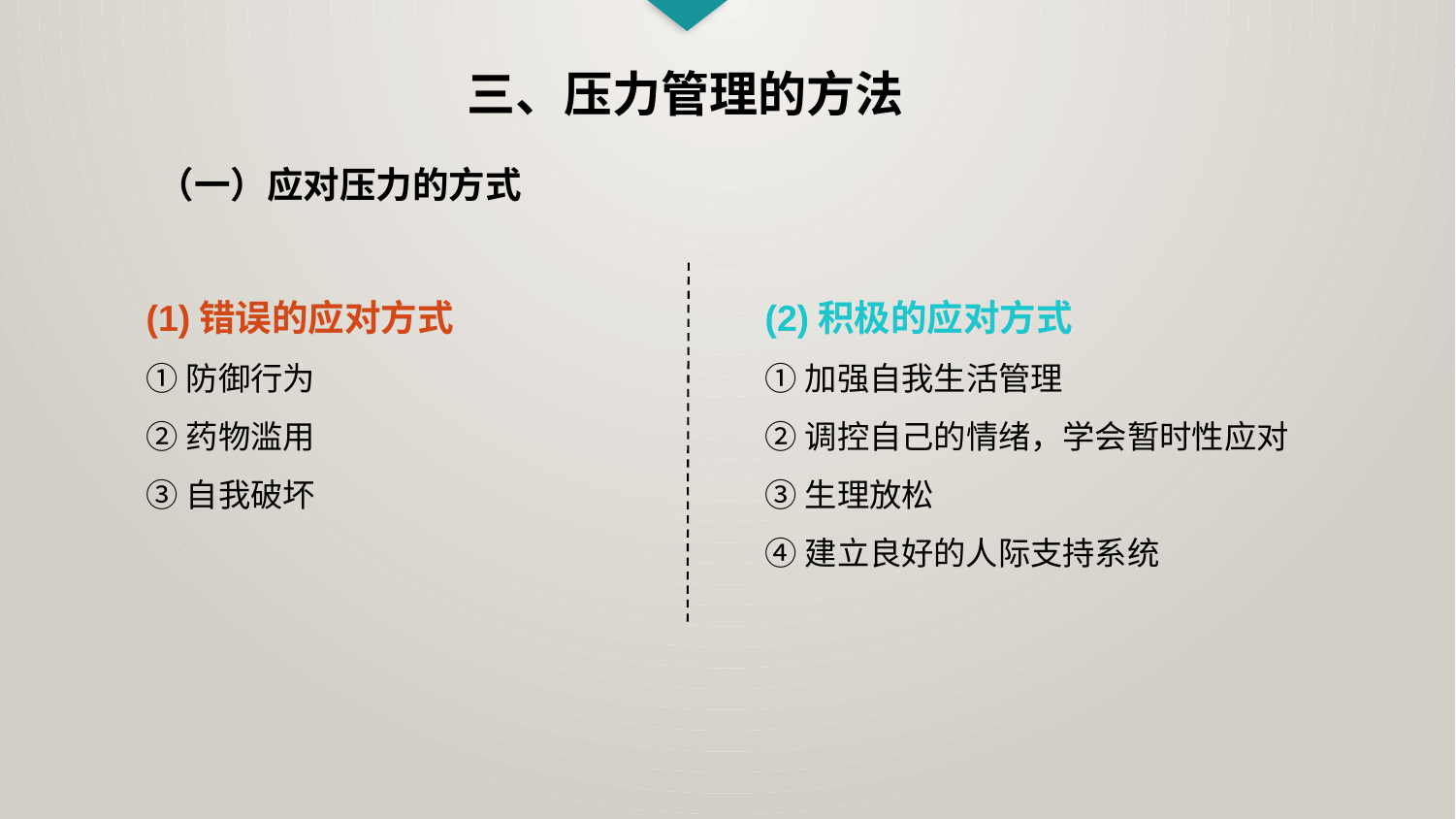

三、压力管理的方法
（一）应对压力的方式
(1)错误的应对方式
①防御行为
②药物滥用
③自我破坏
(2)积极的应对方式
①加强自我生活管理
②调控自己的情绪，学会暂时性应对
③生理放松
④建立良好的人际支持系统
34